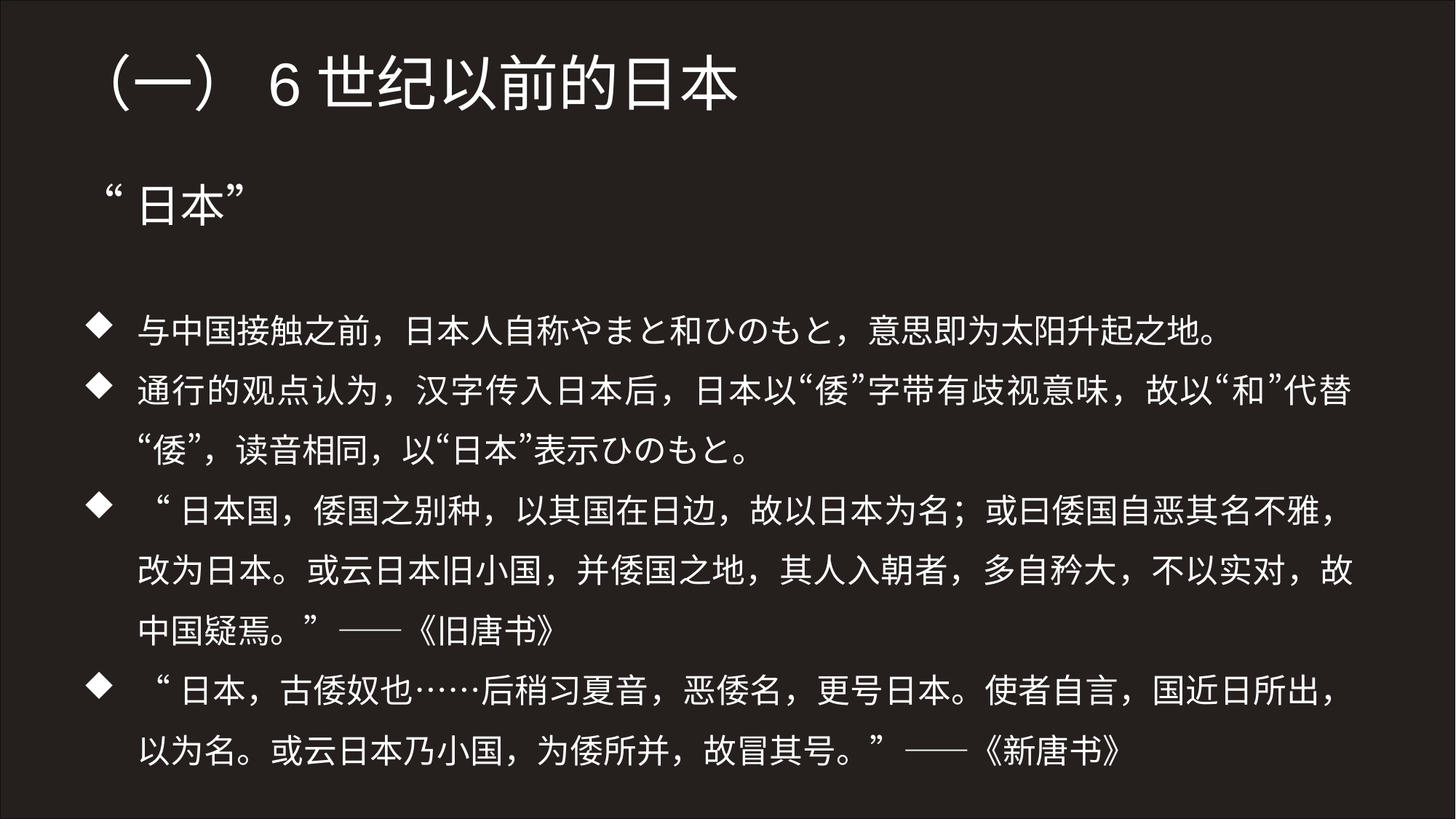

（一）6世纪以前的日本
“日本”
与中国接触之前，日本人自称やまと和ひのもと，意思即为太阳升起之地。
通行的观点认为，汉字传入日本后，日本以“倭”字带有歧视意味，故以“和”代替“倭”，读音相同，以“日本”表示ひのもと。
“日本国，倭国之别种，以其国在日边，故以日本为名；或曰倭国自恶其名不雅，改为日本。或云日本旧小国，并倭国之地，其人入朝者，多自矜大，不以实对，故中国疑焉。”——《旧唐书》
“日本，古倭奴也……后稍习夏音，恶倭名，更号日本。使者自言，国近日所出，以为名。或云日本乃小国，为倭所并，故冒其号。”——《新唐书》